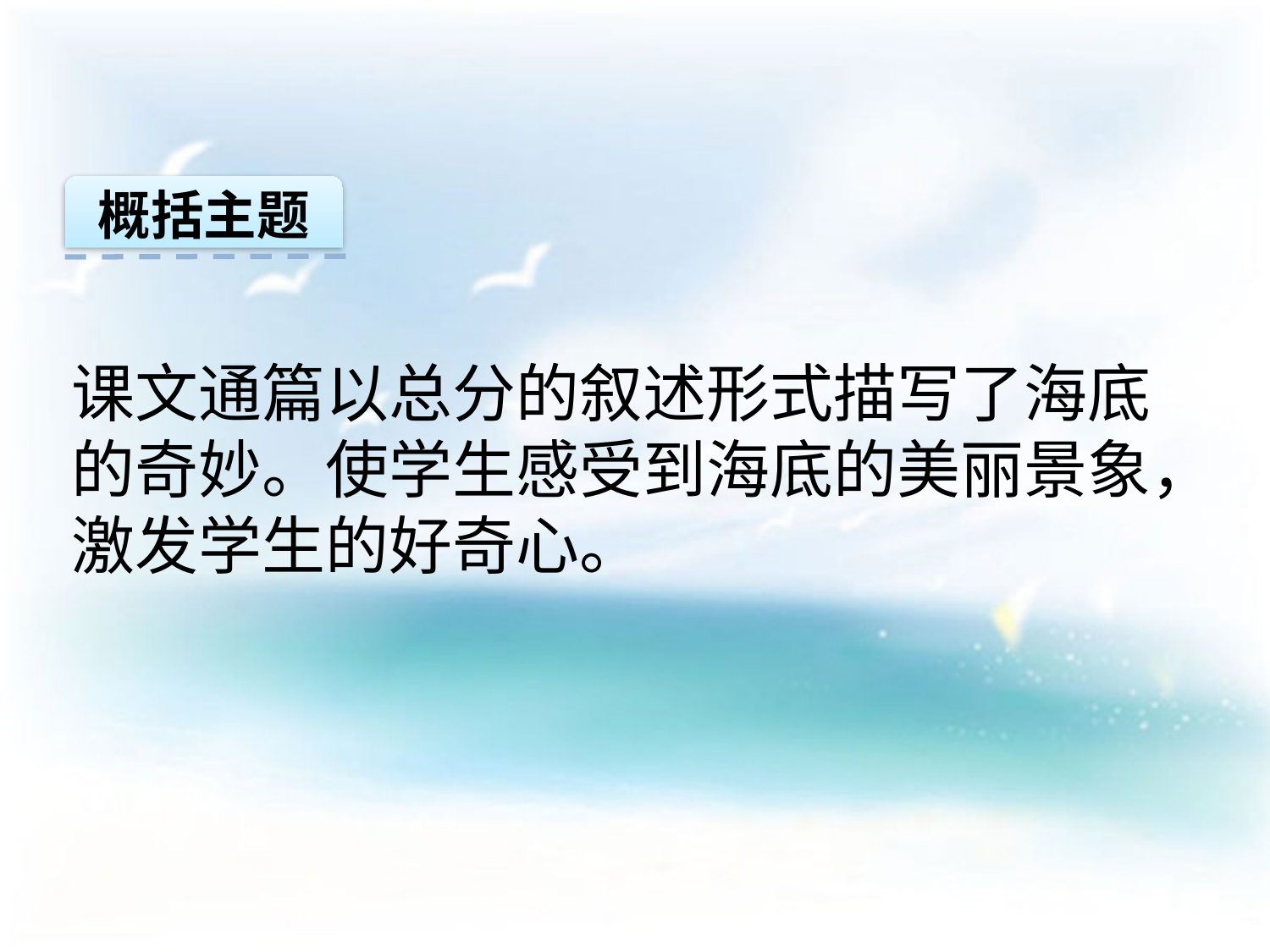

概括主题
课文通篇以总分的叙述形式描写了海底的奇妙。使学生感受到海底的美丽景象，激发学生的好奇心。